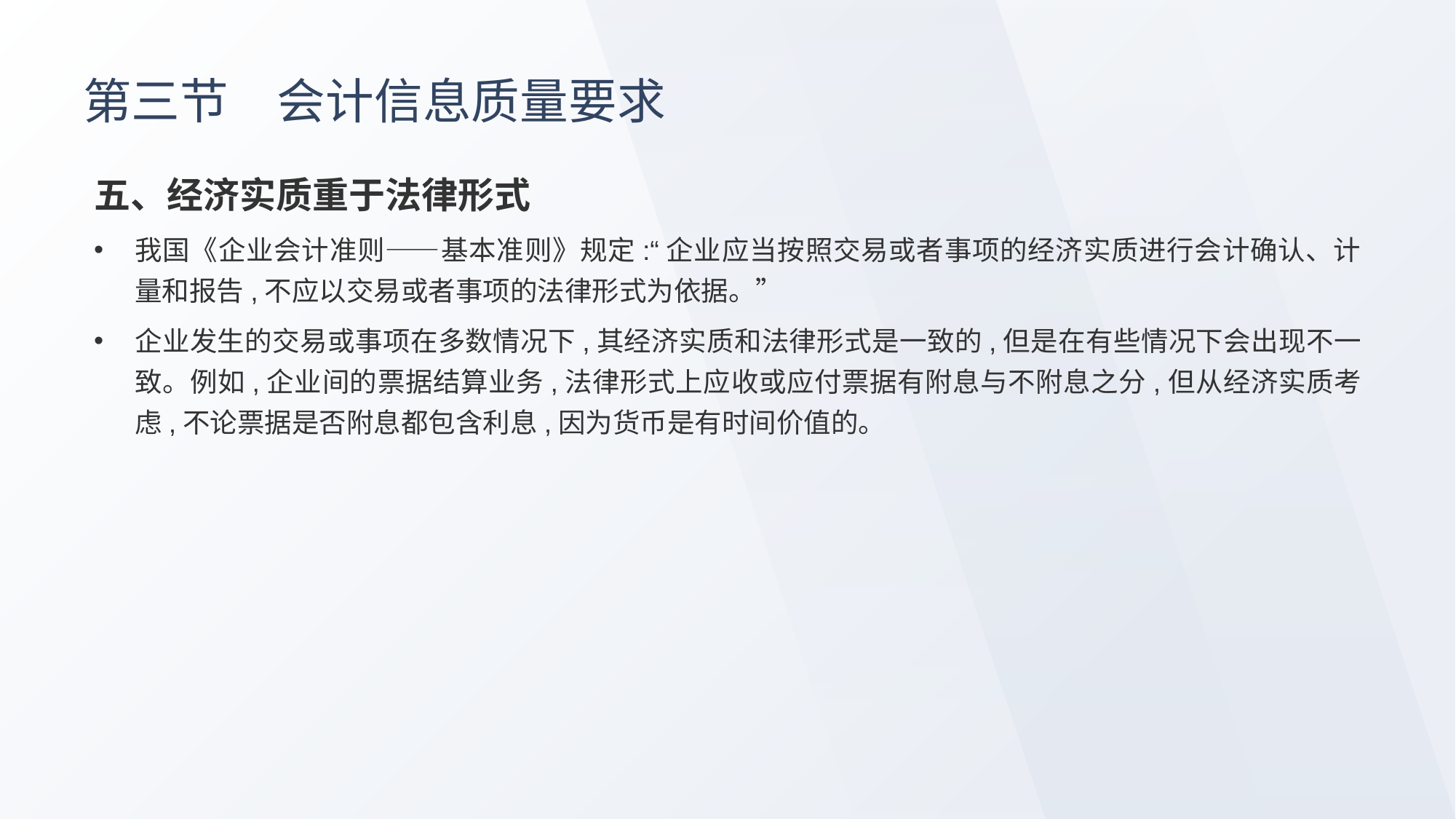

# 第三节　会计信息质量要求
五、经济实质重于法律形式
我国《企业会计准则——基本准则》规定:“企业应当按照交易或者事项的经济实质进行会计确认、计量和报告,不应以交易或者事项的法律形式为依据。”
企业发生的交易或事项在多数情况下,其经济实质和法律形式是一致的,但是在有些情况下会出现不一致。例如,企业间的票据结算业务,法律形式上应收或应付票据有附息与不附息之分,但从经济实质考虑,不论票据是否附息都包含利息,因为货币是有时间价值的。